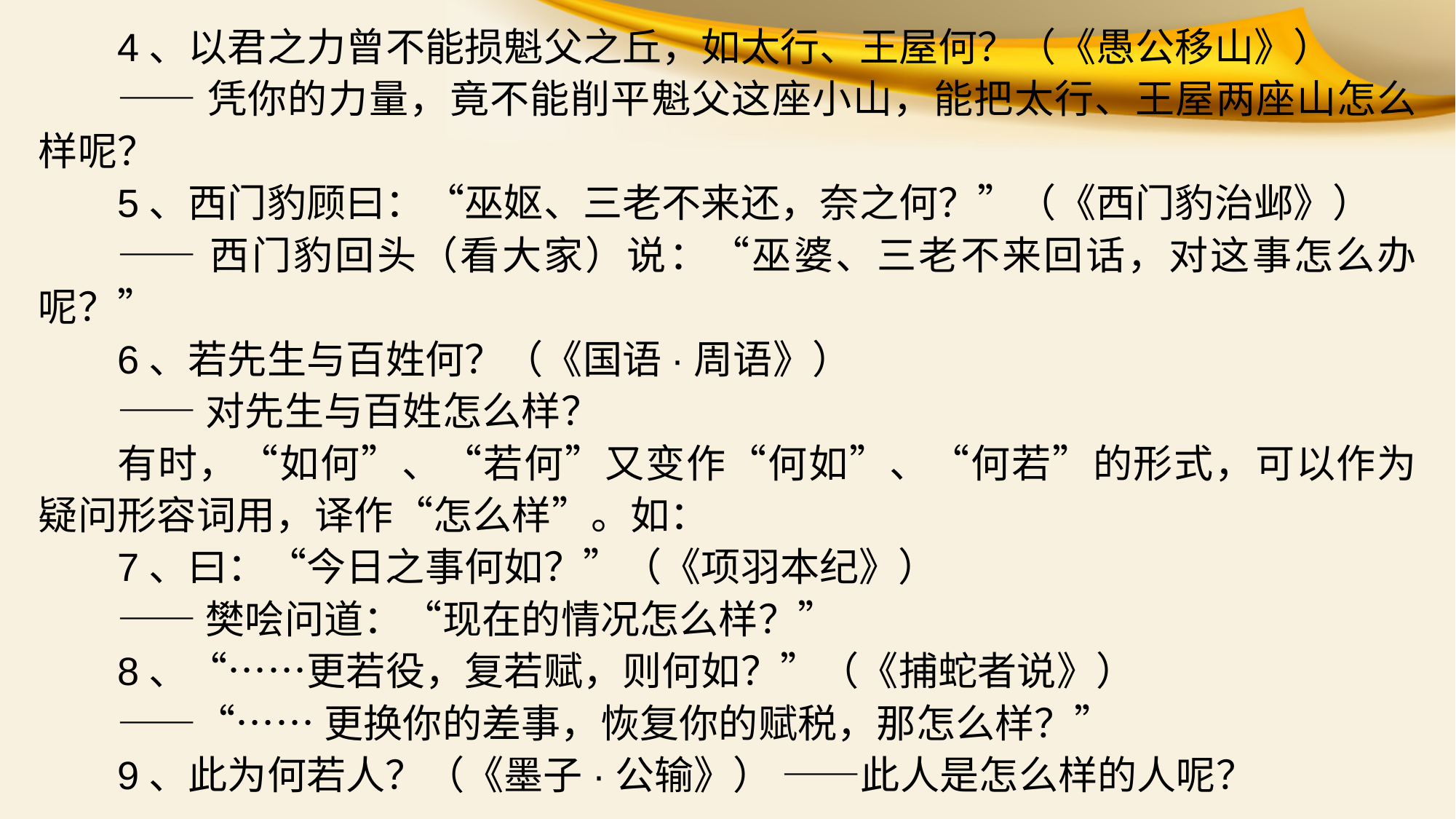

4、以君之力曾不能损魁父之丘，如太行、王屋何？（《愚公移山》）
——凭你的力量，竟不能削平魁父这座小山，能把太行、王屋两座山怎么样呢？
5、西门豹顾曰：“巫妪、三老不来还，奈之何？”（《西门豹治邺》）
——西门豹回头（看大家）说：“巫婆、三老不来回话，对这事怎么办呢？”
6、若先生与百姓何？（《国语·周语》）
——对先生与百姓怎么样？
有时，“如何”、“若何”又变作“何如”、“何若”的形式，可以作为疑问形容词用，译作“怎么样”。如：
7、曰：“今日之事何如？”（《项羽本纪》）
——樊哙问道：“现在的情况怎么样？”
8、“……更若役，复若赋，则何如？”（《捕蛇者说》）
——“……更换你的差事，恢复你的赋税，那怎么样？”
9、此为何若人？（《墨子·公输》） ——此人是怎么样的人呢？